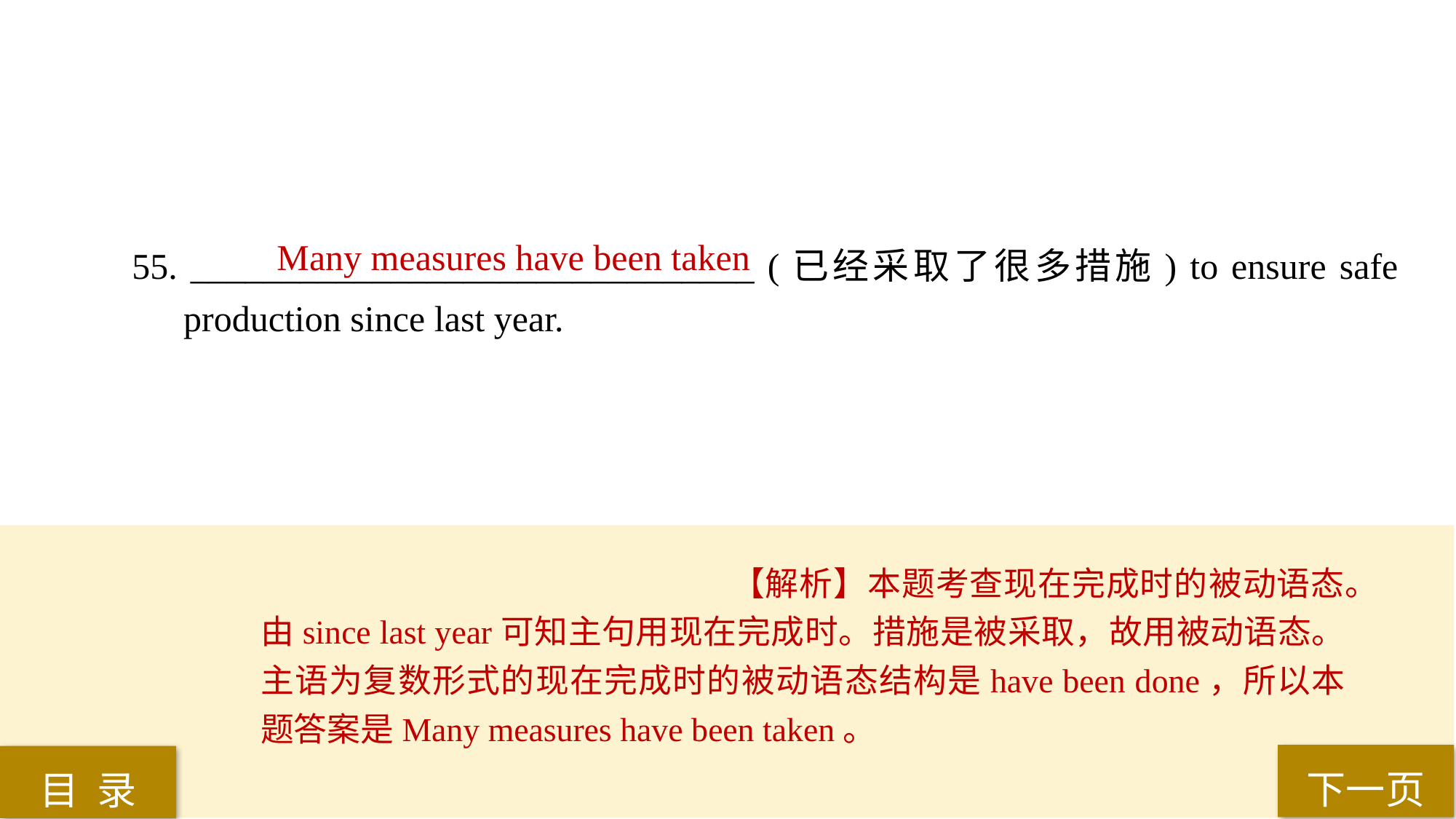

55. _______________________________ (已经采取了很多措施) to ensure safe production since last year.
Many measures have been taken
【解析】本题考查现在完成时的被动语态。由since last year可知主句用现在完成时。措施是被采取，故用被动语态。主语为复数形式的现在完成时的被动语态结构是have been done，所以本题答案是Many measures have been taken。